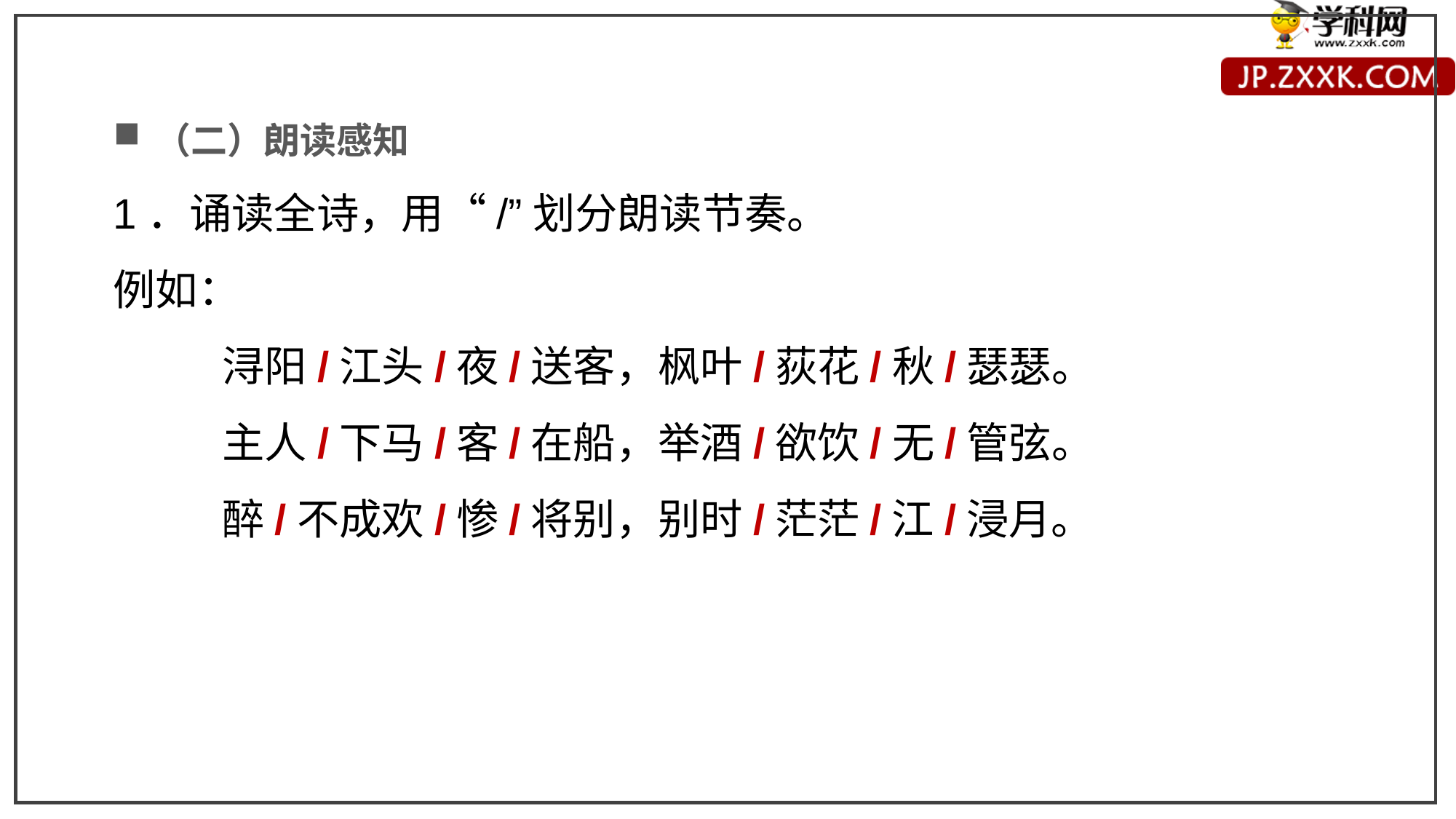

（二）朗读感知
1．诵读全诗，用“/”划分朗读节奏。
例如：
浔阳/江头/夜/送客，枫叶/荻花/秋/瑟瑟。
主人/下马/客/在船，举酒/欲饮/无/管弦。
醉/不成欢/惨/将别，别时/茫茫/江/浸月。